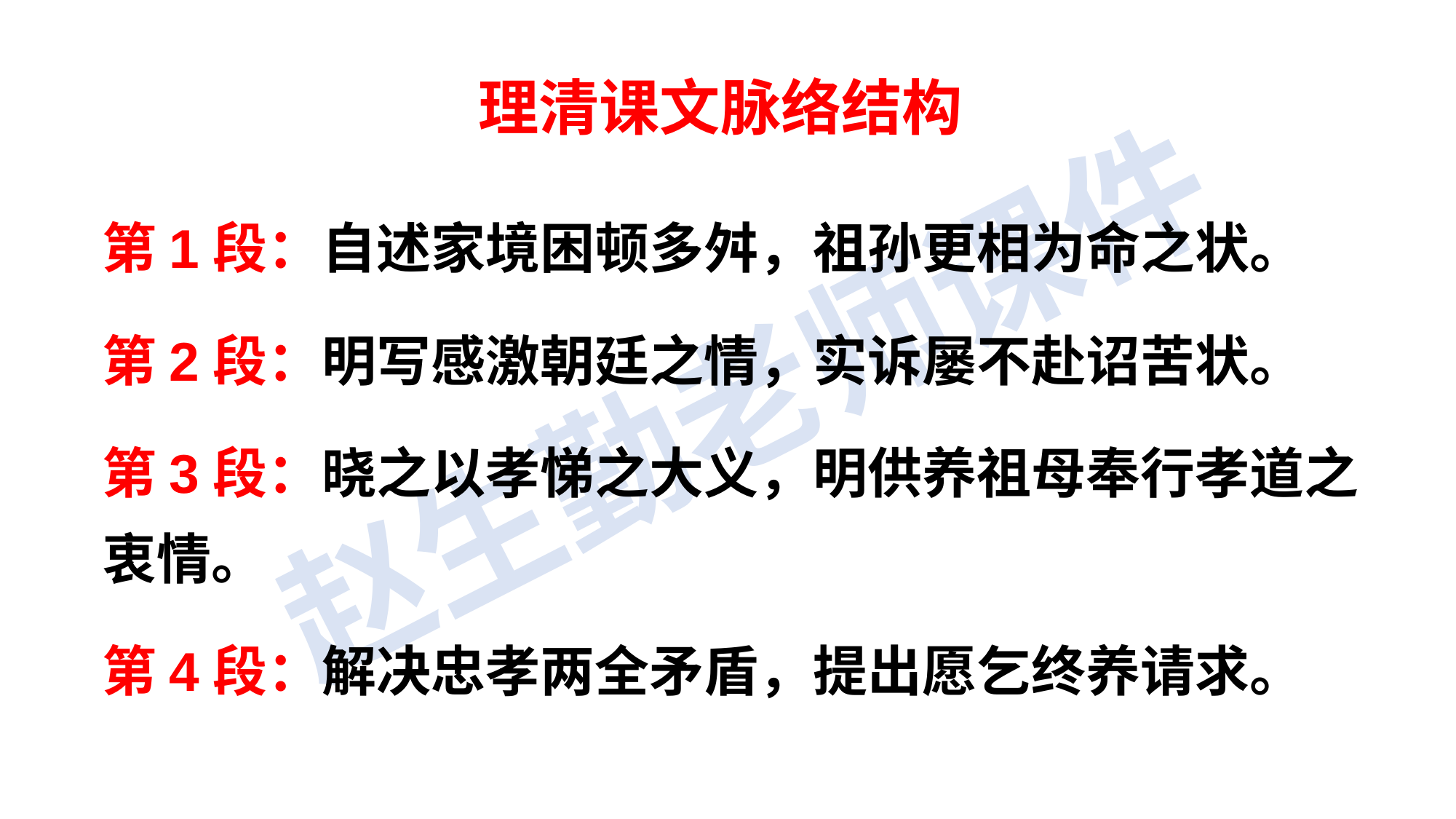

理清课文脉络结构
第1段：自述家境困顿多舛，祖孙更相为命之状。
第2段：明写感激朝廷之情，实诉屡不赴诏苦状。
第3段：晓之以孝悌之大义，明供养祖母奉行孝道之衷情。
第4段：解决忠孝两全矛盾，提出愿乞终养请求。